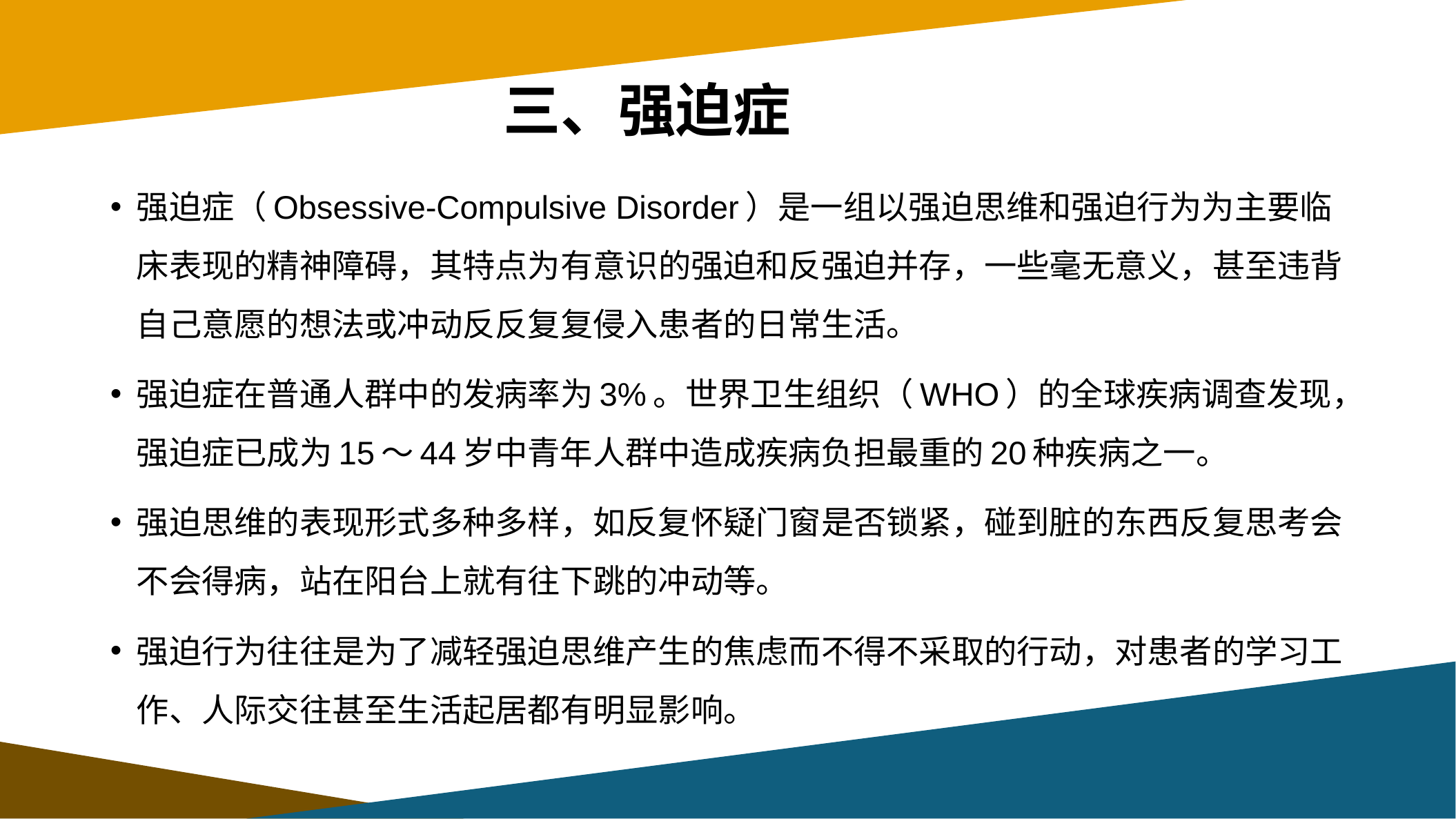

三、强迫症
强迫症（Obsessive-Compulsive Disorder）是一组以强迫思维和强迫行为为主要临床表现的精神障碍，其特点为有意识的强迫和反强迫并存，一些毫无意义，甚至违背自己意愿的想法或冲动反反复复侵入患者的日常生活。
强迫症在普通人群中的发病率为3%。世界卫生组织（WHO）的全球疾病调查发现，强迫症已成为15～44岁中青年人群中造成疾病负担最重的20种疾病之一。
强迫思维的表现形式多种多样，如反复怀疑门窗是否锁紧，碰到脏的东西反复思考会不会得病，站在阳台上就有往下跳的冲动等。
强迫行为往往是为了减轻强迫思维产生的焦虑而不得不采取的行动，对患者的学习工作、人际交往甚至生活起居都有明显影响。